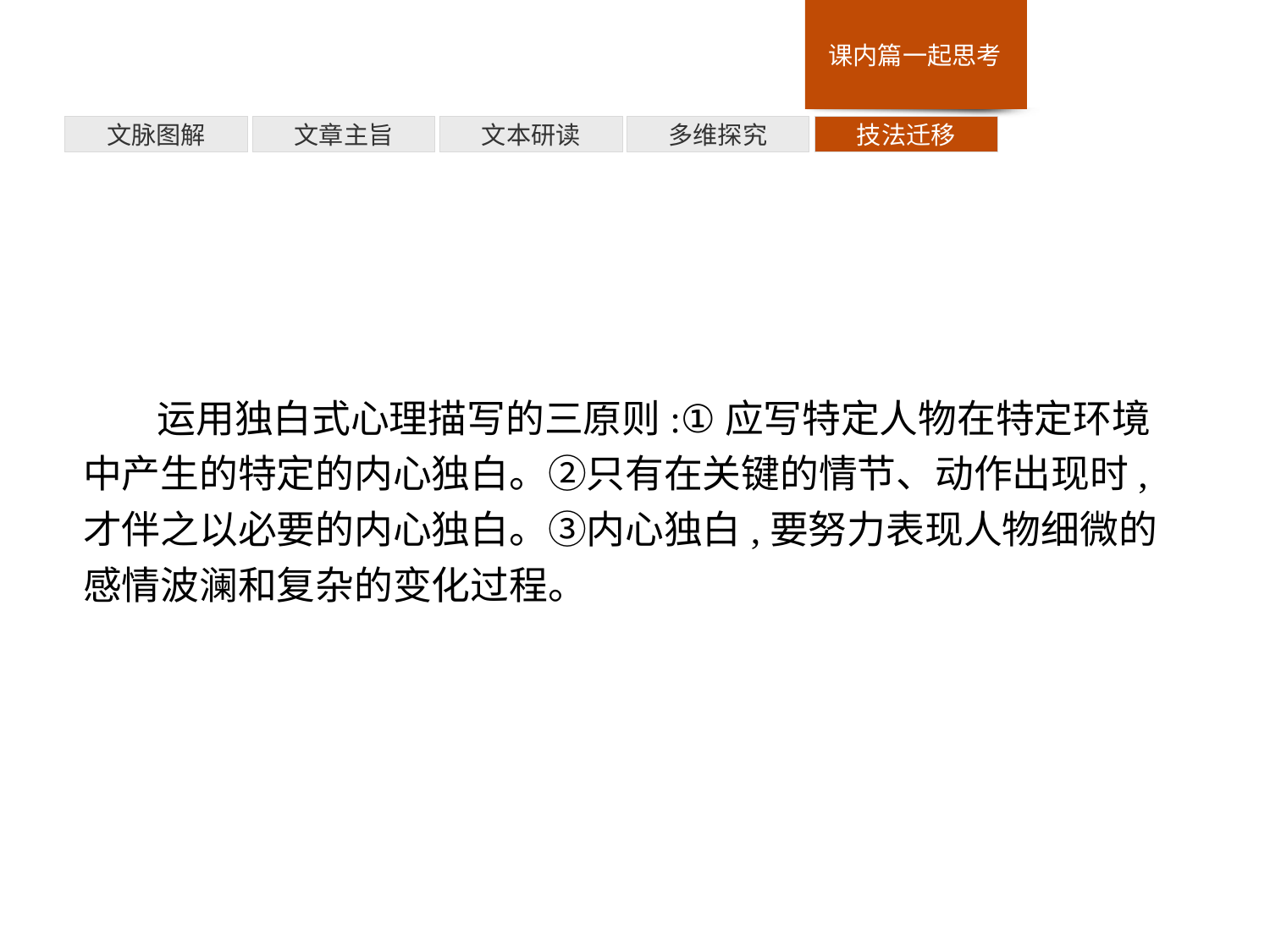

技法迁移
多维探究
文本研读
文章主旨
文脉图解
运用独白式心理描写的三原则:①应写特定人物在特定环境中产生的特定的内心独白。②只有在关键的情节、动作出现时,才伴之以必要的内心独白。③内心独白,要努力表现人物细微的感情波澜和复杂的变化过程。